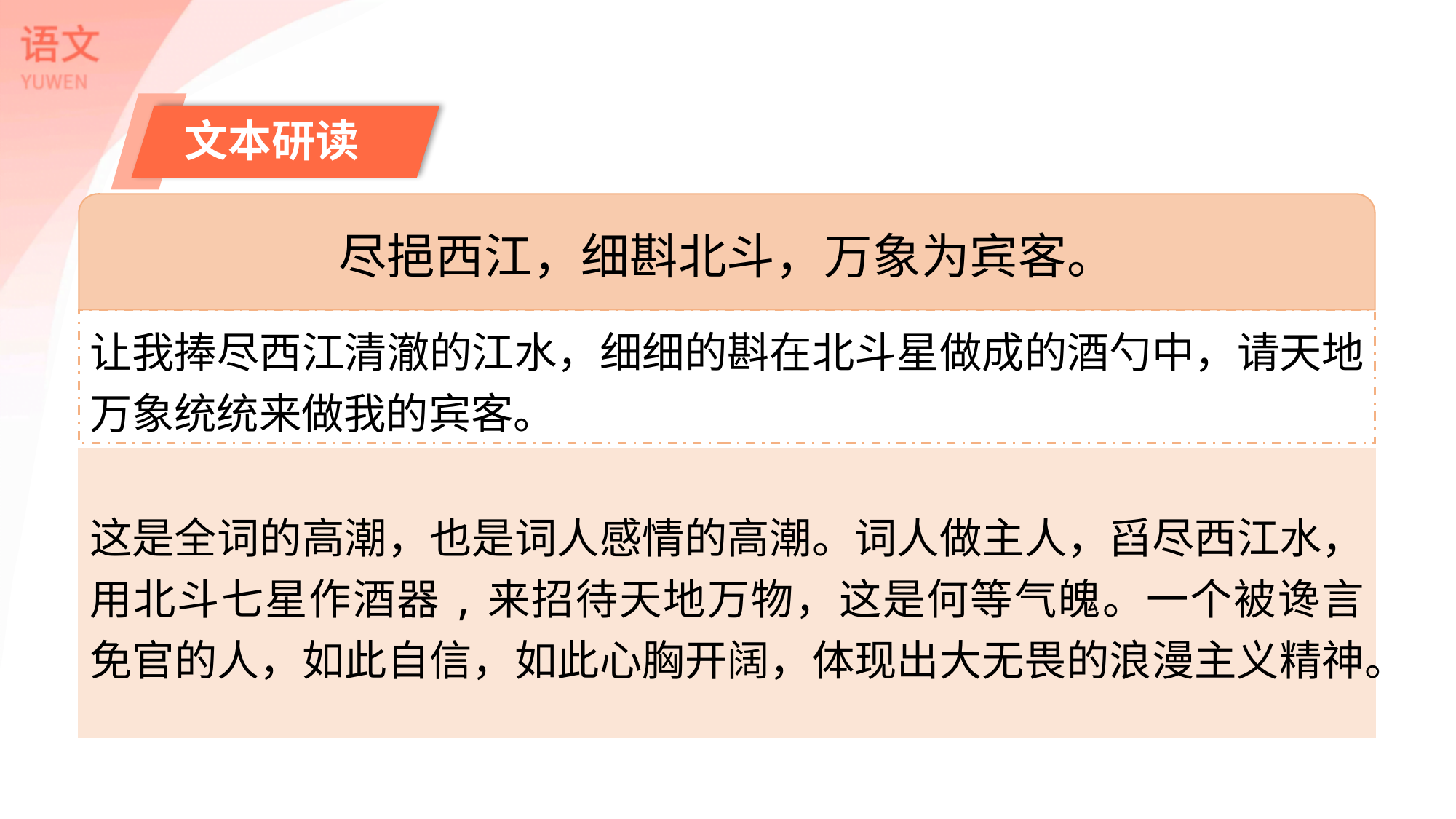

文本研读
尽挹西江，细斟北斗，万象为宾客。
让我捧尽西江清澈的江水，细细的斟在北斗星做成的酒勺中，请天地万象统统来做我的宾客。
这是全词的高潮，也是词人感情的高潮。词人做主人，舀尽西江水，用北斗七星作酒器,来招待天地万物，这是何等气魄。一个被谗言免官的人，如此自信，如此心胸开阔，体现出大无畏的浪漫主义精神。